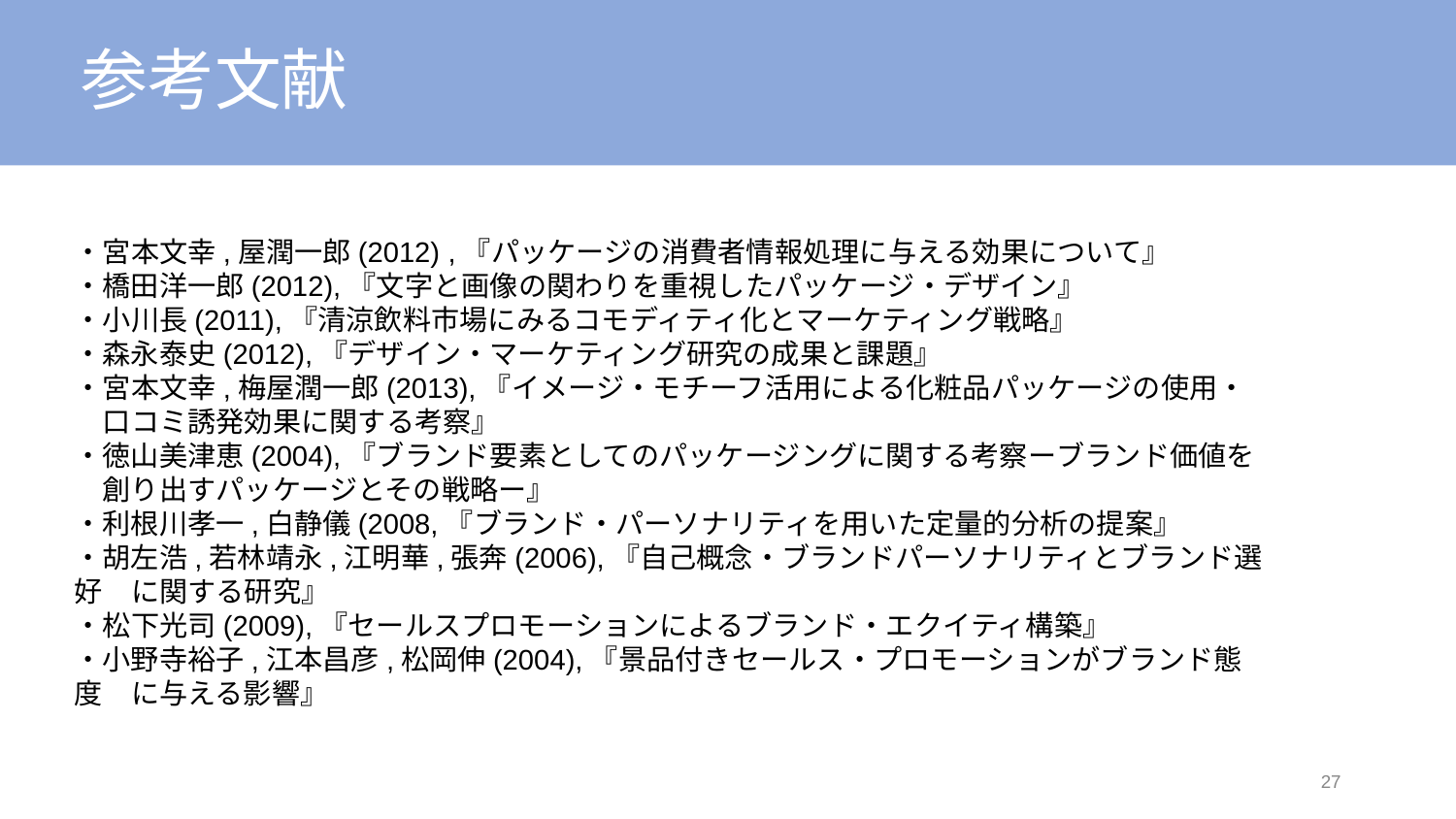

# 参考文献
・宮本文幸,屋潤一郎(2012) ,『パッケージの消費者情報処理に与える効果について』
・橋田洋一郎(2012),『文字と画像の関わりを重視したパッケージ・デザイン』
・小川長(2011),『清涼飲料市場にみるコモディティ化とマーケティング戦略』
・森永泰史(2012),『デザイン・マーケティング研究の成果と課題』
・宮本文幸,梅屋潤一郎(2013),『イメージ・モチーフ活用による化粧品パッケージの使用・　口コミ誘発効果に関する考察』
・徳山美津恵(2004),『ブランド要素としてのパッケージングに関する考察ーブランド価値を　創り出すパッケージとその戦略ー』
・利根川孝一,白静儀(2008,『ブランド・パーソナリティを用いた定量的分析の提案』
・胡左浩,若林靖永,江明華,張奔(2006),『自己概念・ブランドパーソナリティとブランド選好　に関する研究』
・松下光司(2009),『セールスプロモーションによるブランド・エクイティ構築』
・小野寺裕子,江本昌彦,松岡伸(2004),『景品付きセールス・プロモーションがブランド態度　に与える影響』
27